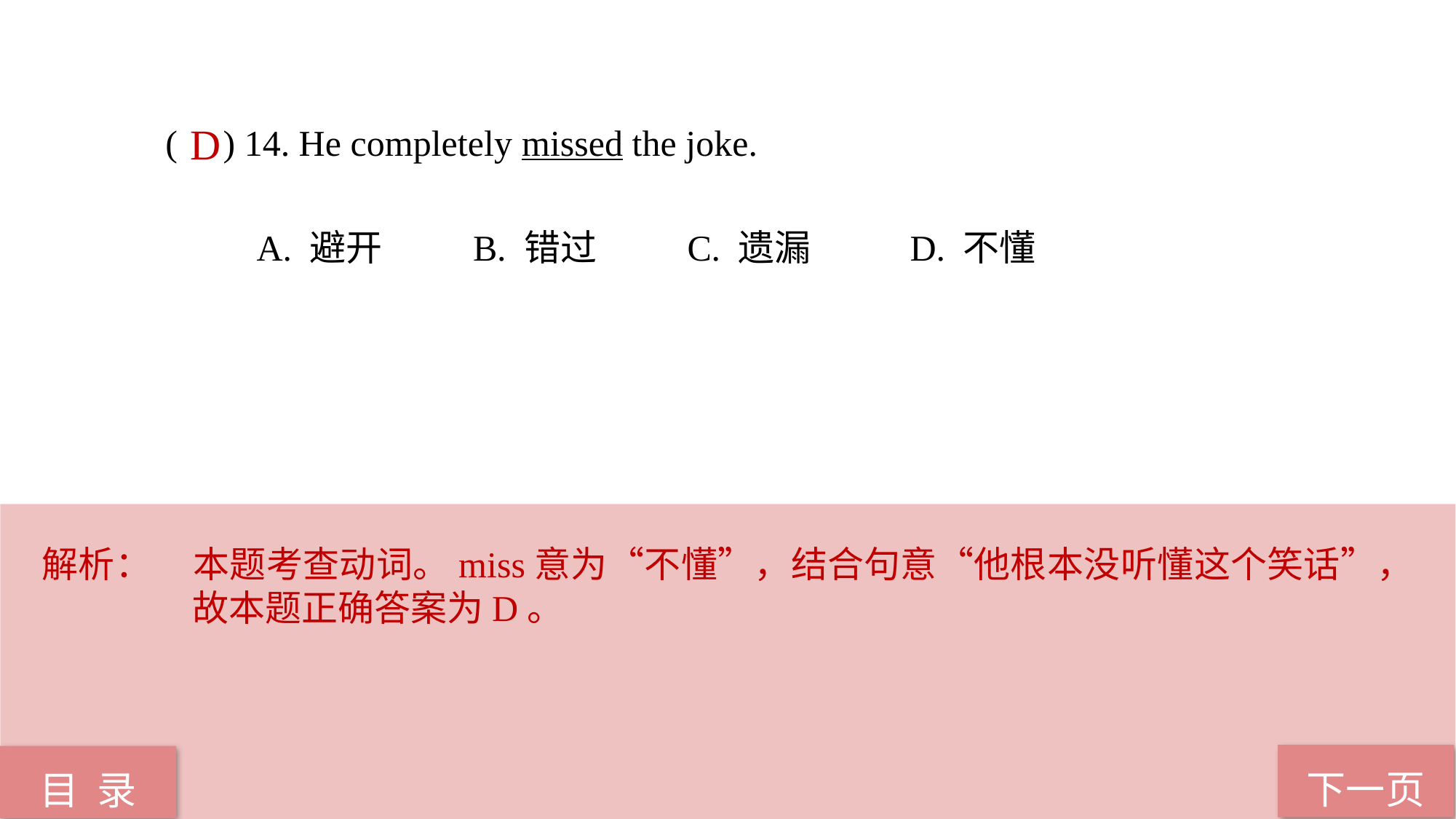

(     ) 14. He completely missed the joke.

          A. 避开          B. 错过          C. 遗漏           D. 不懂
D
解析：	本题考查动词。miss意为“不懂”，结合句意“他根本没听懂这个笑话”，故本题正确答案为D。